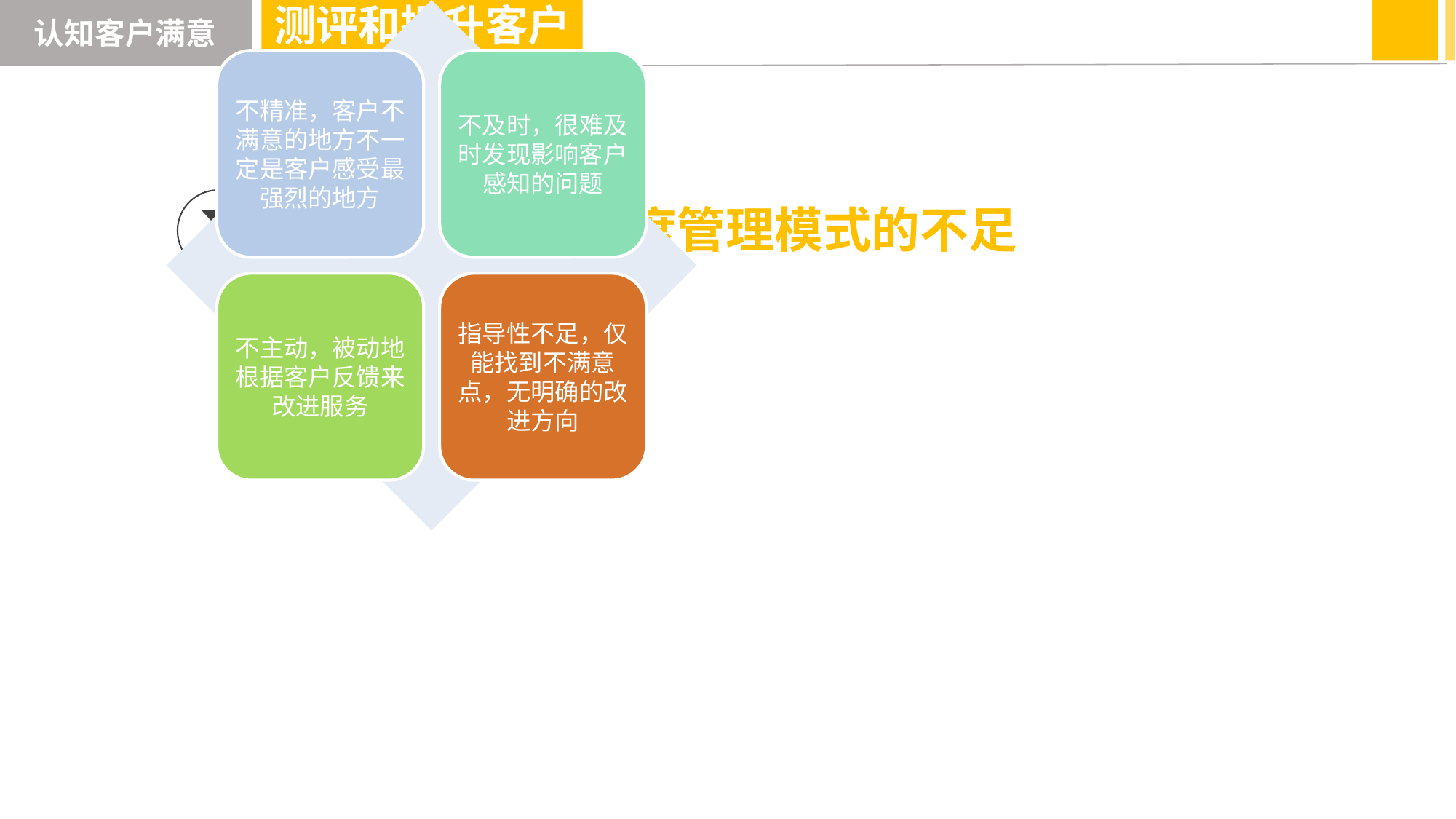

认知客户满意
测评和提升客户满意度

传统的客户满意度管理模式的不足
不精准，客户不满意的地方不一定是客户感受最强烈的地方
不及时，很难及时发现影响客户感知的问题
不主动，被动地根据客户反馈来改进服务
指导性不足，仅能找到不满意点，无明确的改进方向